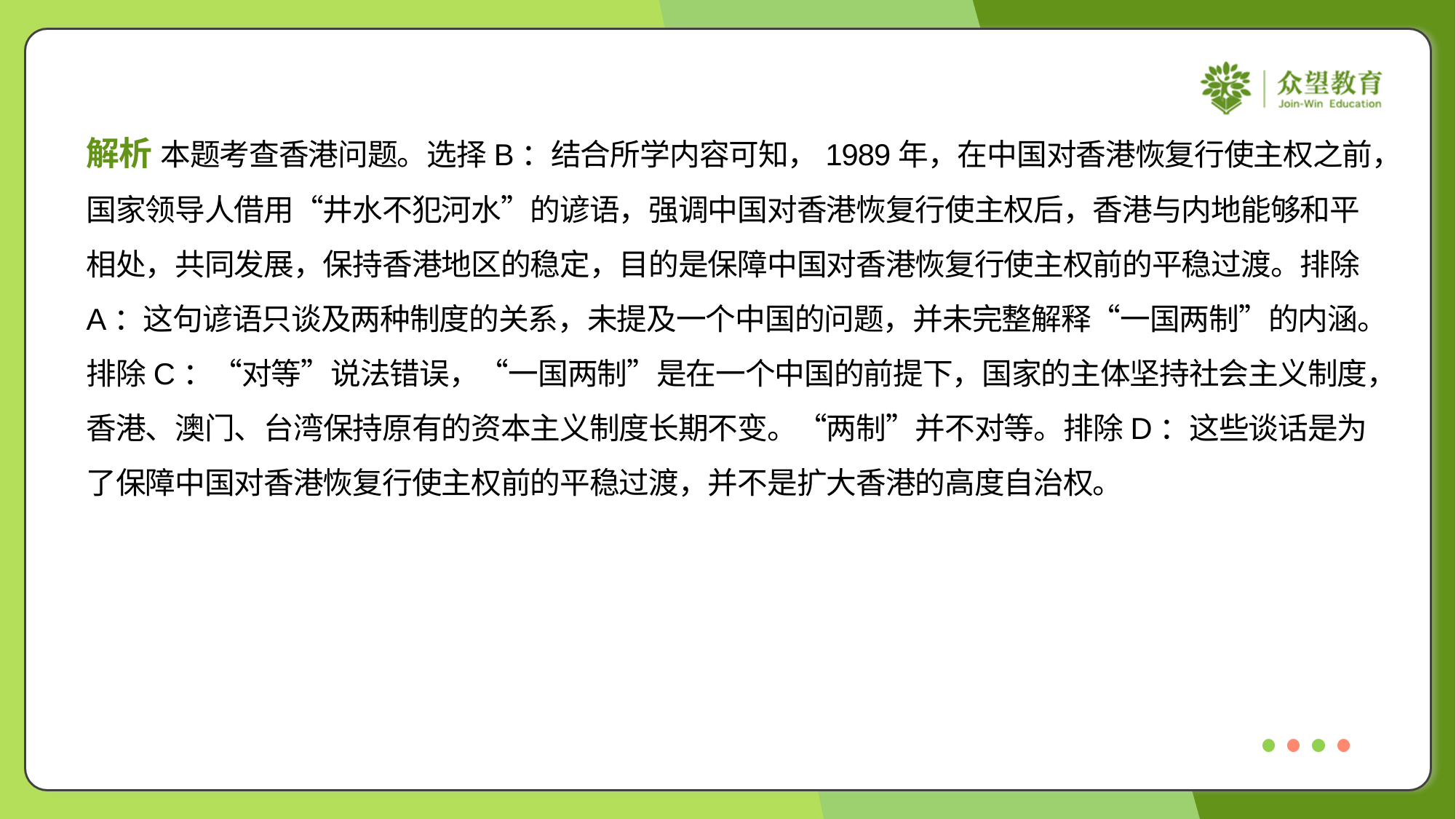

解析 本题考查香港问题。选择B：结合所学内容可知，1989年，在中国对香港恢复行使主权之前，
国家领导人借用“井水不犯河水”的谚语，强调中国对香港恢复行使主权后，香港与内地能够和平
相处，共同发展，保持香港地区的稳定，目的是保障中国对香港恢复行使主权前的平稳过渡。排除
A：这句谚语只谈及两种制度的关系，未提及一个中国的问题，并未完整解释“一国两制”的内涵。
排除C：“对等”说法错误，“一国两制”是在一个中国的前提下，国家的主体坚持社会主义制度，
香港、澳门、台湾保持原有的资本主义制度长期不变。“两制”并不对等。排除D：这些谈话是为
了保障中国对香港恢复行使主权前的平稳过渡，并不是扩大香港的高度自治权。